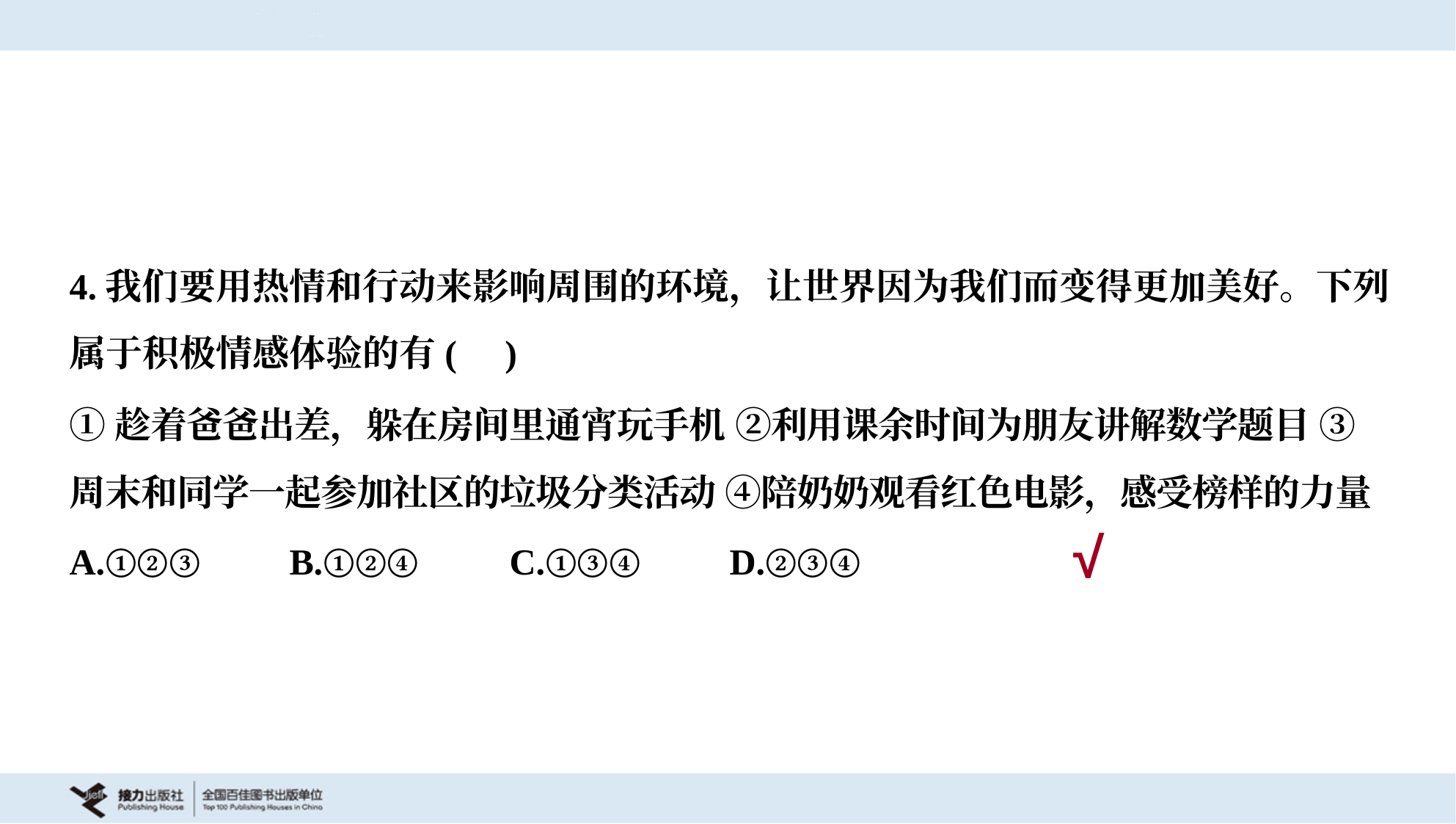

4.我们要用热情和行动来影响周围的环境，让世界因为我们而变得更加美好。下列
属于积极情感体验的有(     )
①趁着爸爸出差，躲在房间里通宵玩手机 ②利用课余时间为朋友讲解数学题目 ③
周末和同学一起参加社区的垃圾分类活动 ④陪奶奶观看红色电影，感受榜样的力量
A.①②③	B.①②④	C.①③④	D.②③④
√